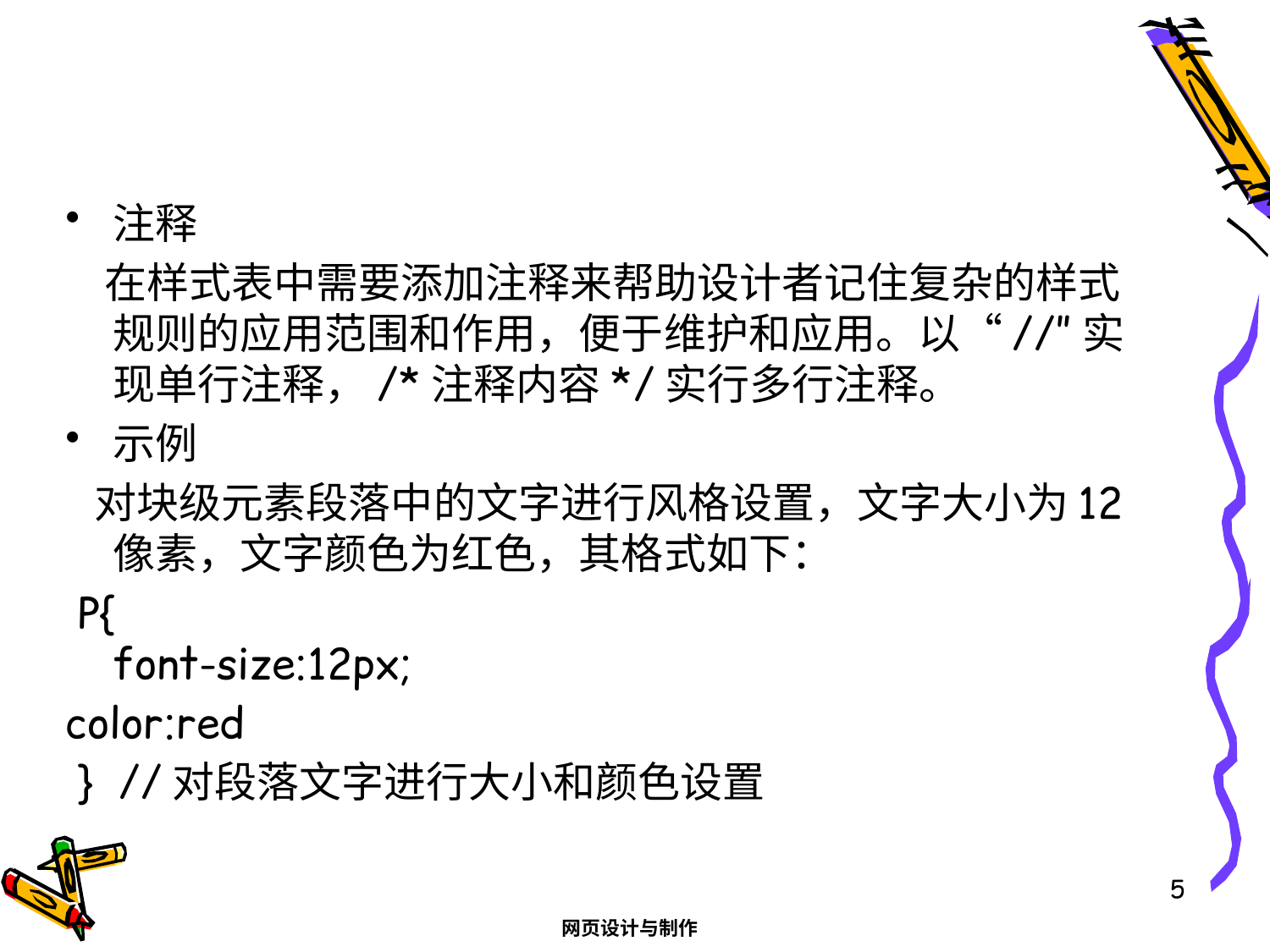

#
注释
   在样式表中需要添加注释来帮助设计者记住复杂的样式规则的应用范围和作用，便于维护和应用。以“//”实现单行注释，/*注释内容*/实行多行注释。
示例
  对块级元素段落中的文字进行风格设置，文字大小为12像素，文字颜色为红色，其格式如下：
 P{
font-size:12px;
color:red
 }  //对段落文字进行大小和颜色设置

5
网页设计与制作